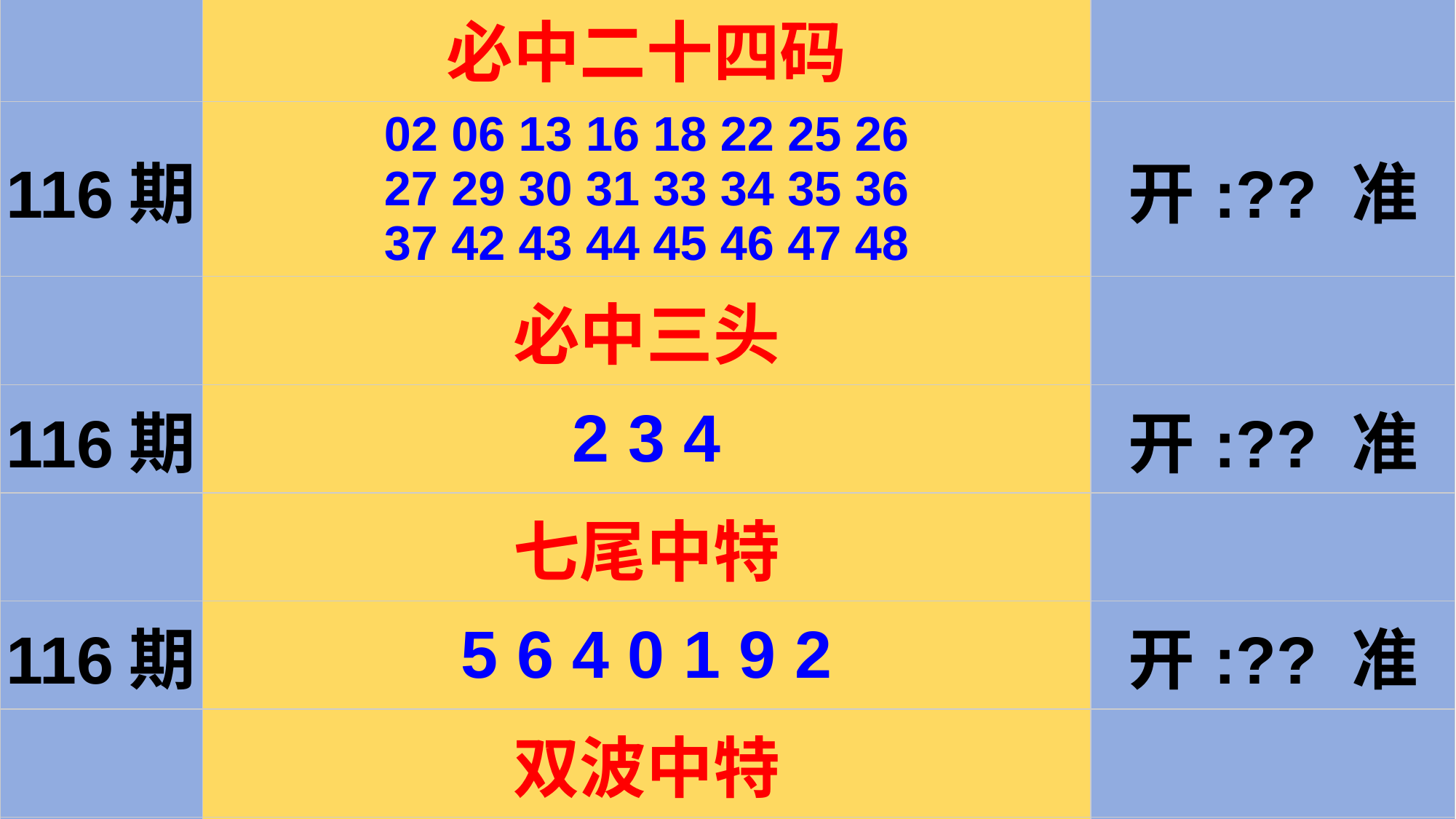

|  | 必中二十四码 |  |
| --- | --- | --- |
| 116期 | 02 06 13 16 18 22 25 26 27 29 30 31 33 34 35 36 37 42 43 44 45 46 47 48 | 开:?? 准 |
|  | 必中三头 |  |
| 116期 | 2 3 4 | 开:?? 准 |
|  | 七尾中特 |  |
| 116期 | 5 6 4 0 1 9 2 | 开:?? 准 |
|  | 双波中特 |  |
| 116期 | 蓝+红 | 开:?? 准 |
#